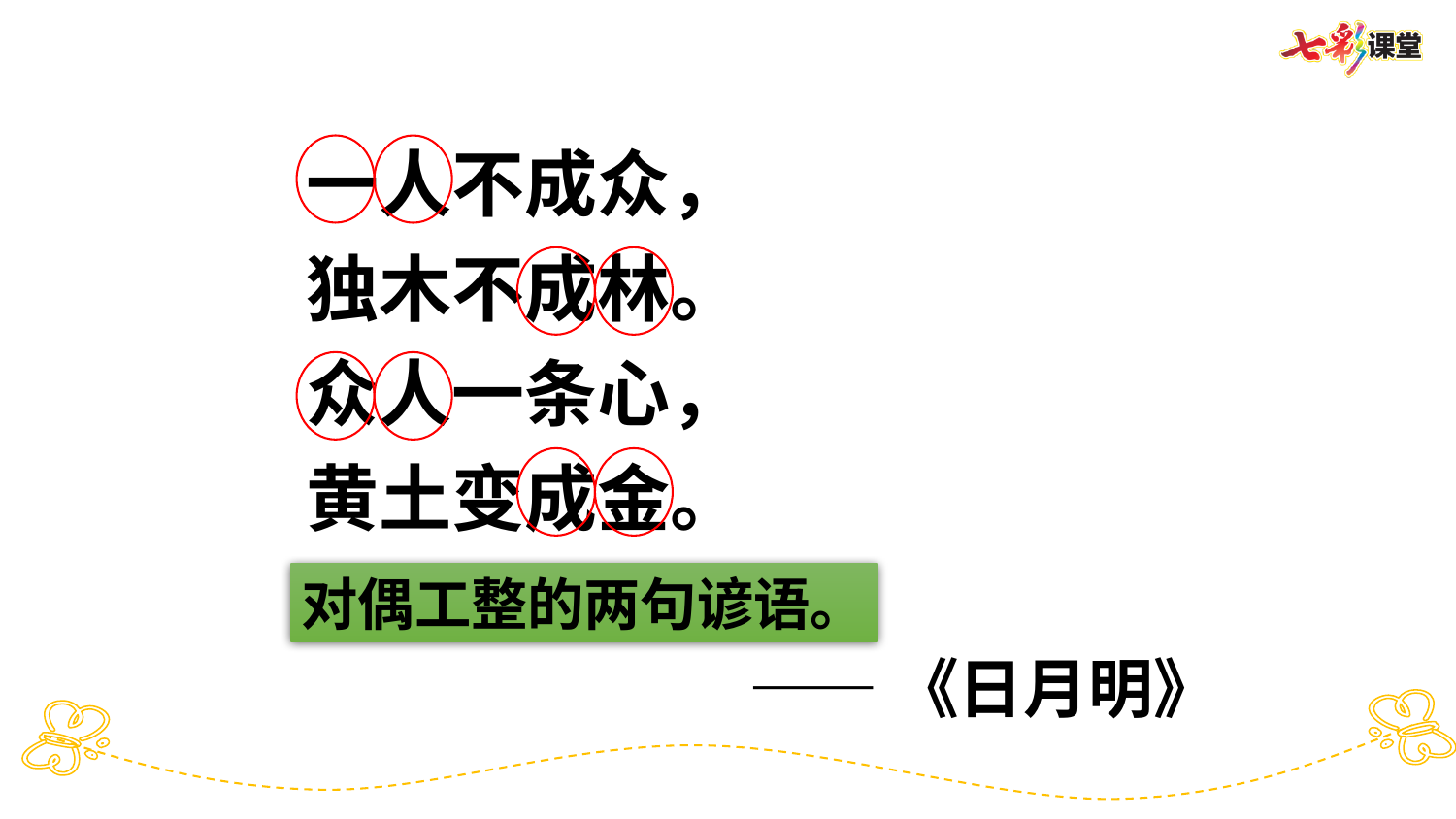

一人不成众，独木不成林。众人一条心，黄土变成金。

对偶工整的两句谚语。
——《日月明》